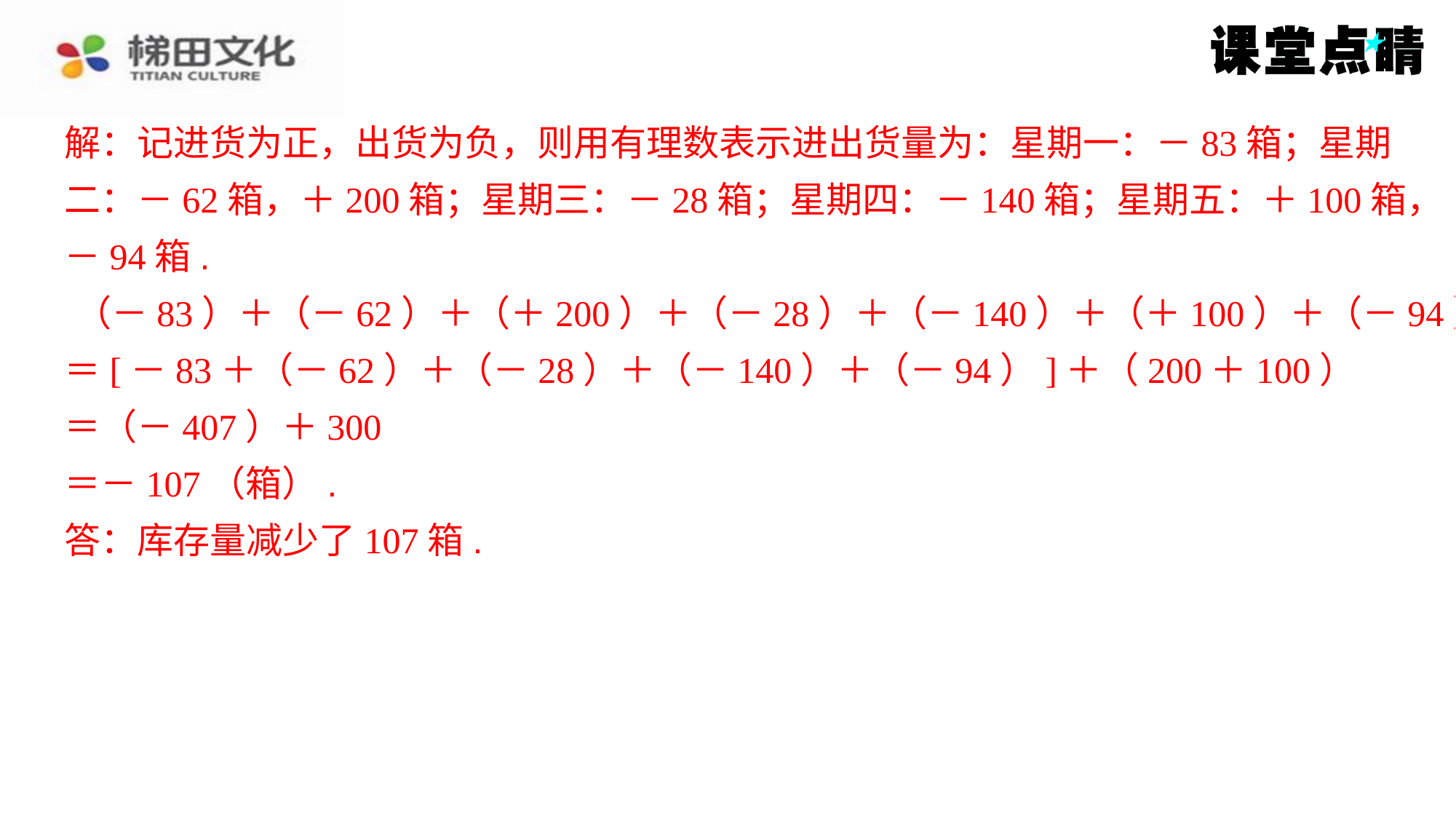

解：记进货为正，出货为负，则用有理数表示进出货量为：星期一：－83箱；星期
解：记进货为正，出货为负，则用有理数表示进出货量为：星期一：－83箱；星期
二：－62箱，＋200箱；星期三：－28箱；星期四：－140箱；星期五：＋100箱，
－94箱.
　　（－83）＋（－62）＋（＋200）＋（－28）＋（－140）＋（＋100）＋（－
94）
＝[－83＋（－62）＋（－28）＋（－140）＋（－94）]＋（200＋100）
＝（－407）＋300
＝－107（箱）.
答：库存量减少了107箱.
二：－62箱，＋200箱；星期三：－28箱；星期四：－140箱；星期五：＋100箱，
－94箱.
（－83）＋（－62）＋（＋200）＋（－28）＋（－140）＋（＋100）＋（－94）
＝[－83＋（－62）＋（－28）＋（－140）＋（－94）]＋（200＋100）
＝（－407）＋300
＝－107（箱）.
答：库存量减少了107箱.